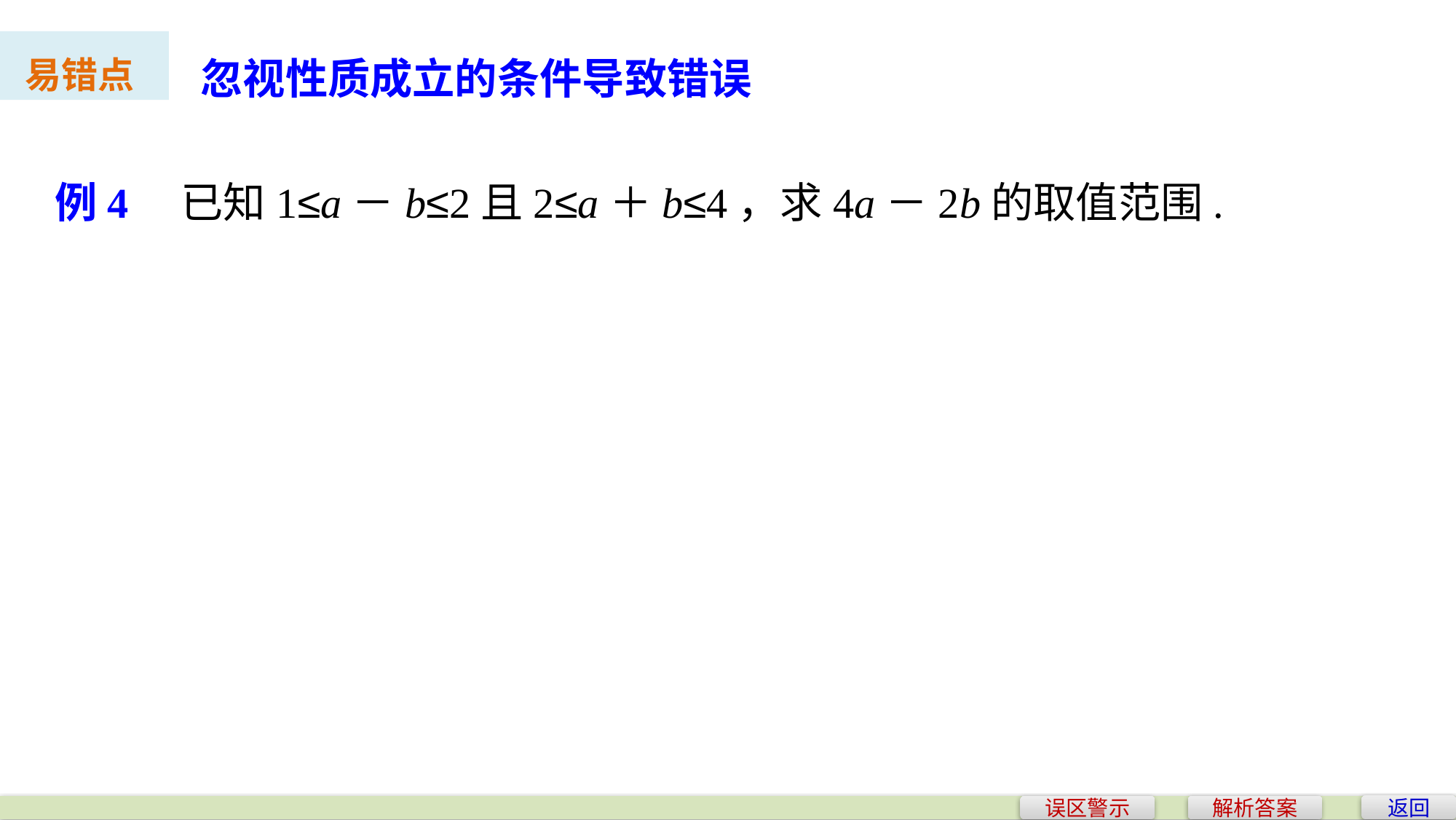

忽视性质成立的条件导致错误

易错点
例4　已知1≤a－b≤2且2≤a＋b≤4，求4a－2b的取值范围.
返回
误区警示
解析答案